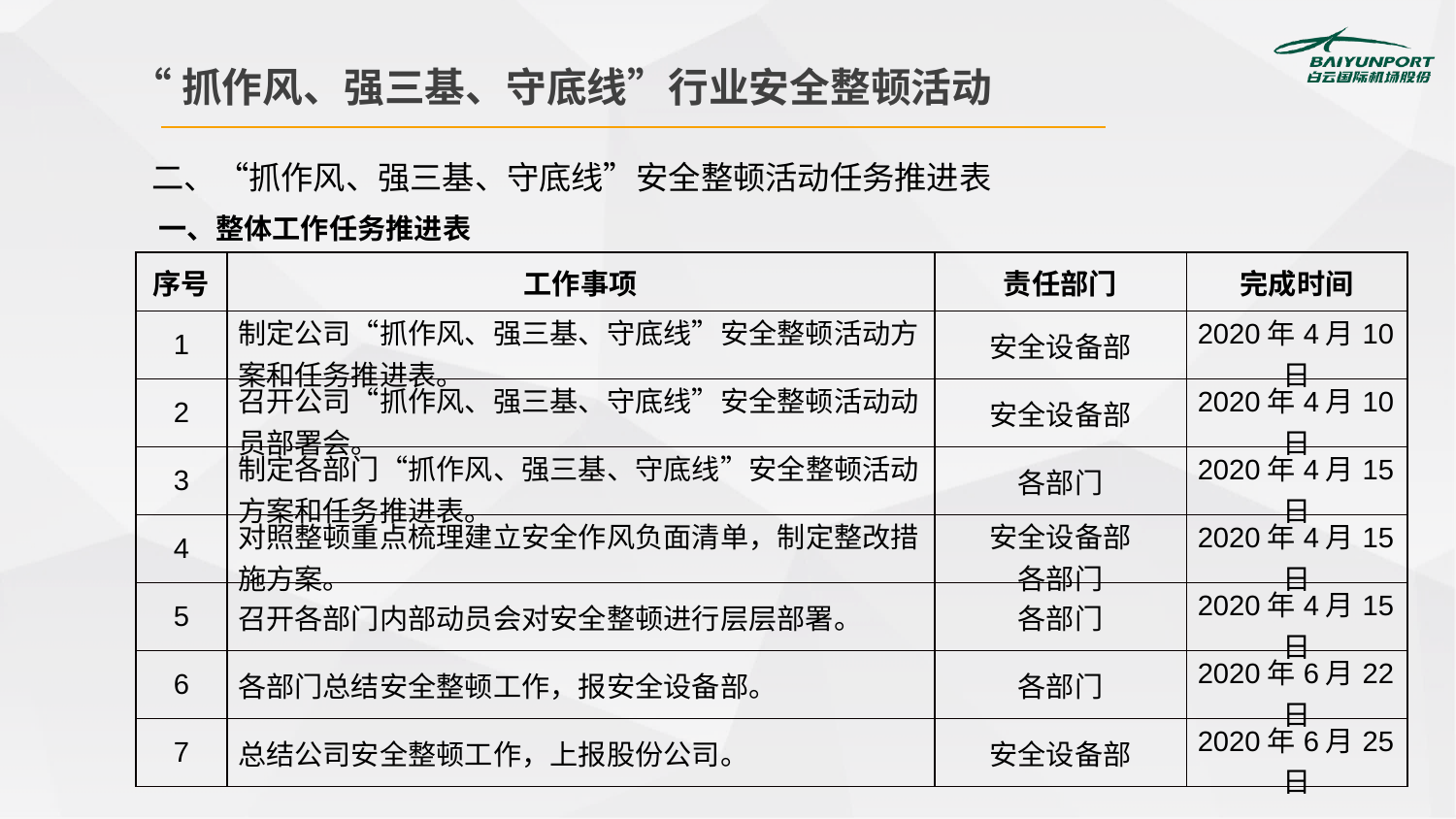

“抓作风、强三基、守底线”行业安全整顿活动
二、“抓作风、强三基、守底线”安全整顿活动任务推进表
一、整体工作任务推进表
| 序号 | 工作事项 | 责任部门 | 完成时间 |
| --- | --- | --- | --- |
| 1 | 制定公司“抓作风、强三基、守底线”安全整顿活动方案和任务推进表。 | 安全设备部 | 2020年4月10日 |
| 2 | 召开公司“抓作风、强三基、守底线”安全整顿活动动员部署会。 | 安全设备部 | 2020年4月10日 |
| 3 | 制定各部门“抓作风、强三基、守底线”安全整顿活动方案和任务推进表。 | 各部门 | 2020年4月15日 |
| 4 | 对照整顿重点梳理建立安全作风负面清单，制定整改措施方案。 | 安全设备部 各部门 | 2020年4月15日 |
| 5 | 召开各部门内部动员会对安全整顿进行层层部署。 | 各部门 | 2020年4月15日 |
| 6 | 各部门总结安全整顿工作，报安全设备部。 | 各部门 | 2020年6月22日 |
| 7 | 总结公司安全整顿工作，上报股份公司。 | 安全设备部 | 2020年6月25日 |